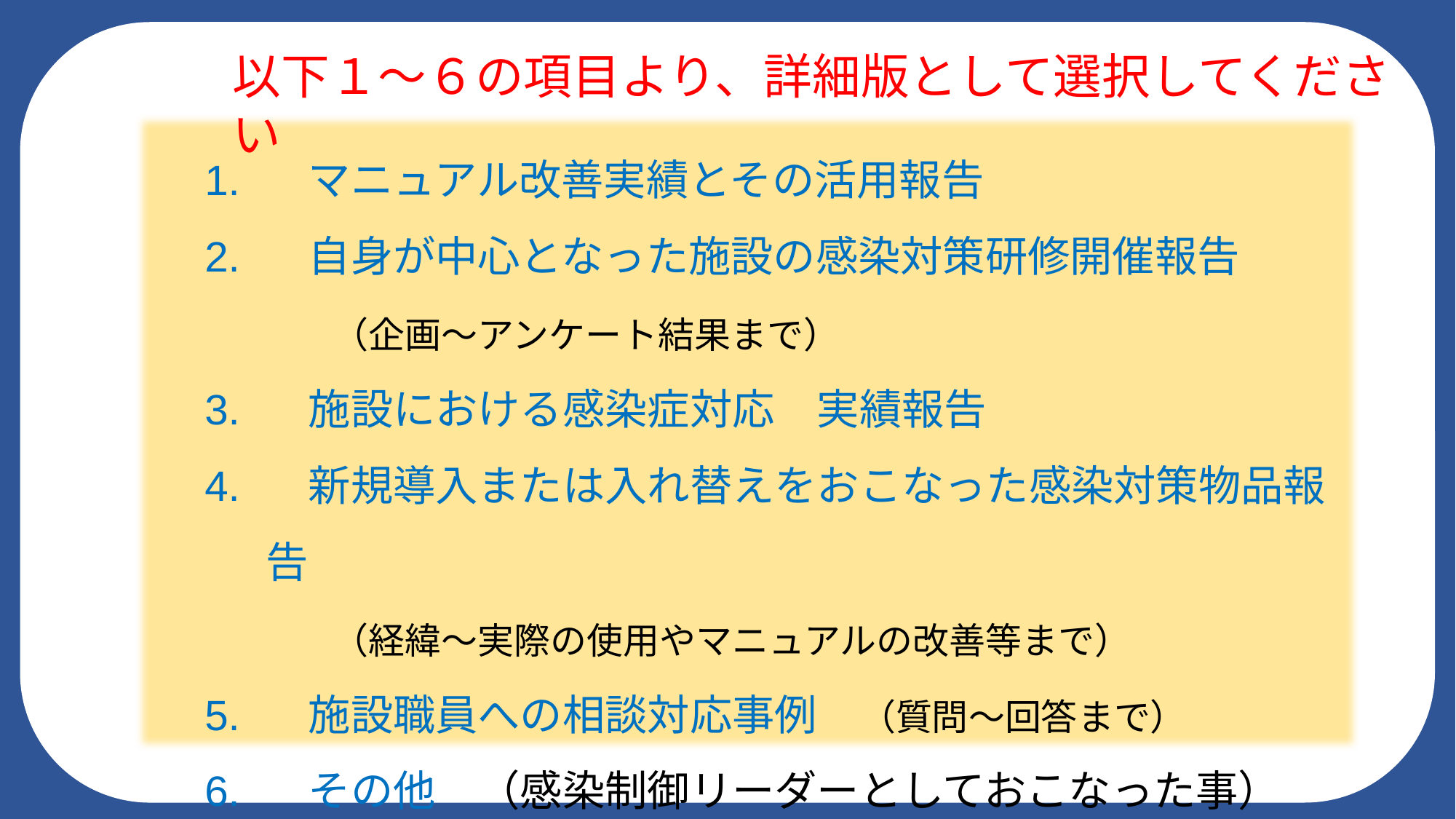

以下１～６の項目より、詳細版として選択してください

　マニュアル改善実績とその活用報告
　自身が中心となった施設の感染対策研修開催報告
　　　（企画～アンケート結果まで）
　施設における感染症対応　実績報告
　新規導入または入れ替えをおこなった感染対策物品報告
　　　（経緯～実際の使用やマニュアルの改善等まで）
　施設職員への相談対応事例　（質問～回答まで）
　その他　（感染制御リーダーとしておこなった事）